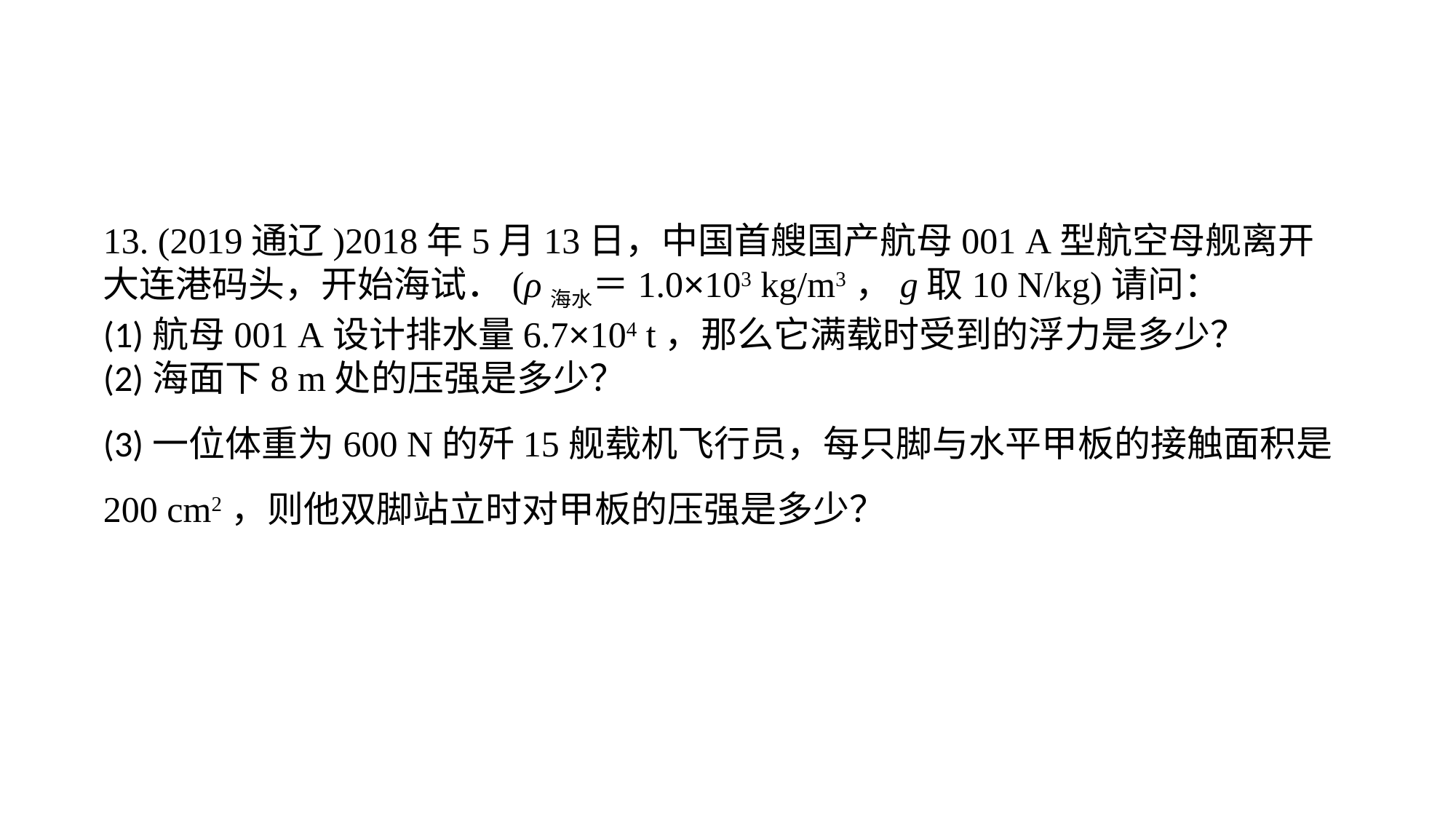

13. (2019通辽)2018年5月13日，中国首艘国产航母001 A型航空母舰离开大连港码头，开始海试．(ρ海水＝1.0×103 kg/m3，g取10 N/kg)请问：(1)航母001 A设计排水量6.7×104 t，那么它满载时受到的浮力是多少？(2)海面下8 m处的压强是多少？(3)一位体重为600 N的歼15舰载机飞行员，每只脚与水平甲板的接触面积是200 cm2，则他双脚站立时对甲板的压强是多少？